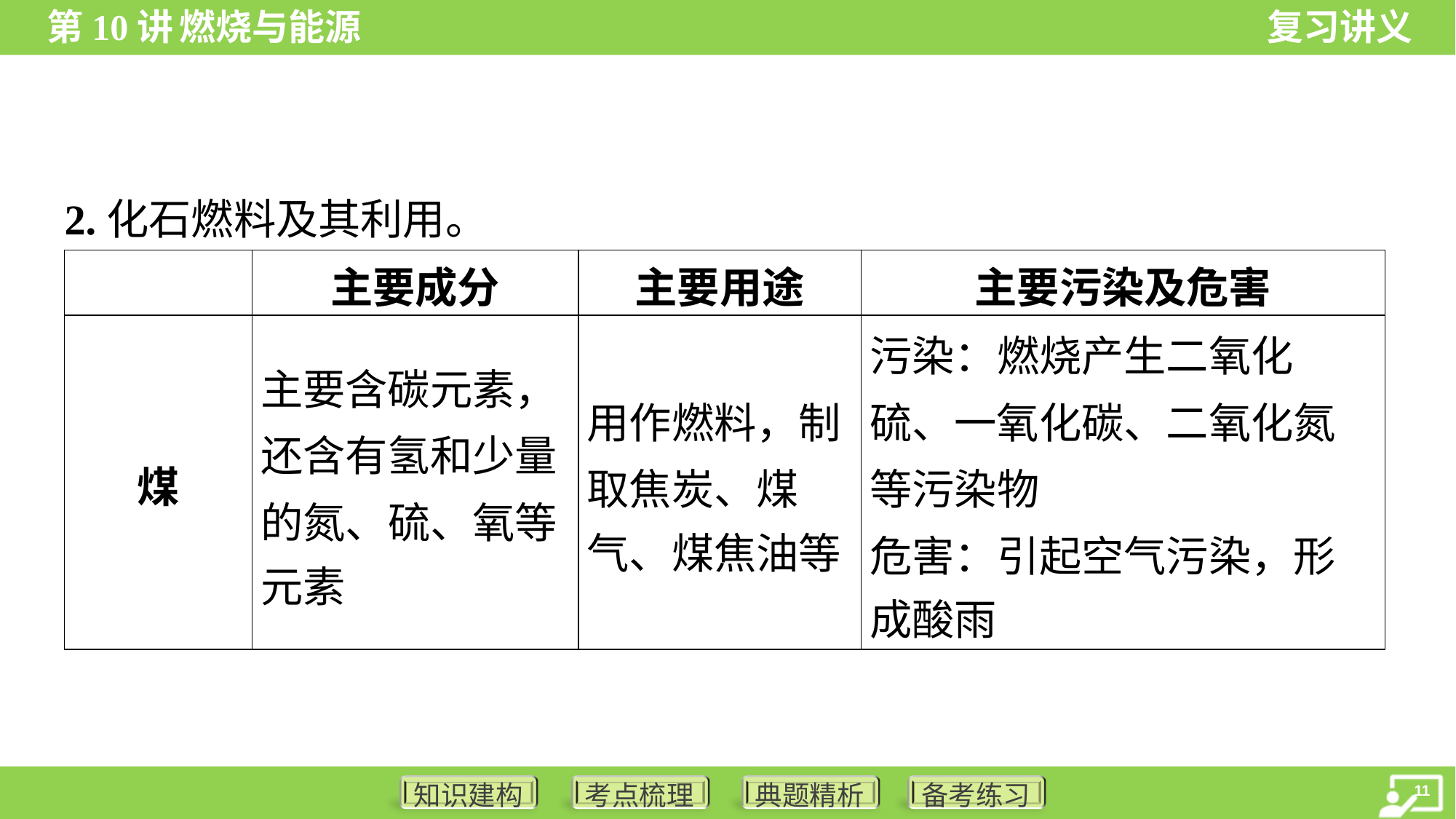

2.化石燃料及其利用。
|  | 主要成分 | 主要用途 | 主要污染及危害 |
| --- | --- | --- | --- |
| 煤 | 主要含碳元素， 还含有氢和少量 的氮、硫、氧等 元素 | 用作燃料，制 取焦炭、煤 气、煤焦油等 | 污染：燃烧产生二氧化 硫、一氧化碳、二氧化氮 等污染物 危害：引起空气污染，形 成酸雨 |